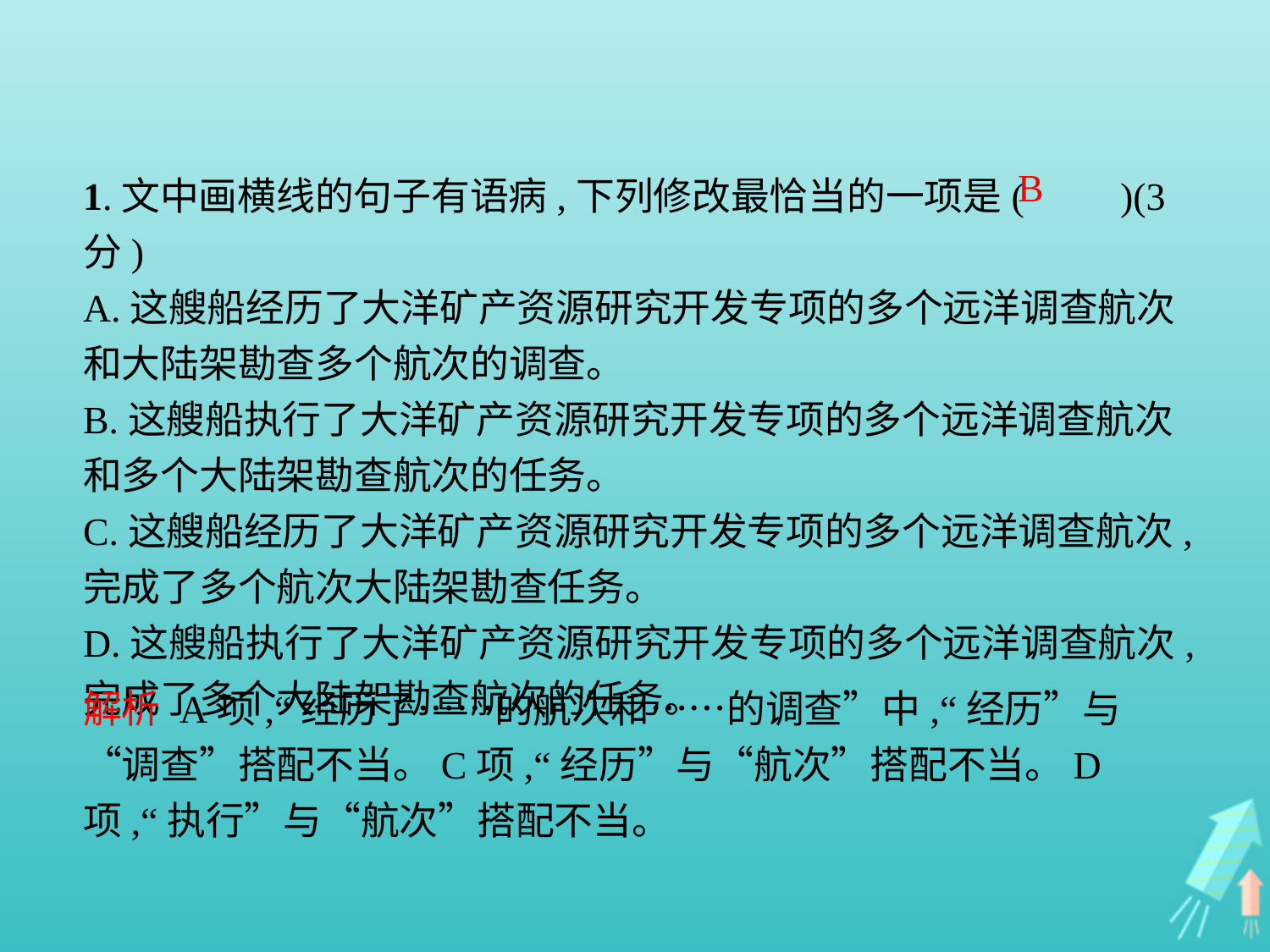

1.文中画横线的句子有语病,下列修改最恰当的一项是(　　)(3分)
A.这艘船经历了大洋矿产资源研究开发专项的多个远洋调查航次和大陆架勘查多个航次的调查。
B.这艘船执行了大洋矿产资源研究开发专项的多个远洋调查航次和多个大陆架勘查航次的任务。
C.这艘船经历了大洋矿产资源研究开发专项的多个远洋调查航次,完成了多个航次大陆架勘查任务。
D.这艘船执行了大洋矿产资源研究开发专项的多个远洋调查航次,完成了多个大陆架勘查航次的任务。
B
解析 A项,“经历了……的航次和……的调查”中,“经历”与“调查”搭配不当。C项,“经历”与“航次”搭配不当。D项,“执行”与“航次”搭配不当。